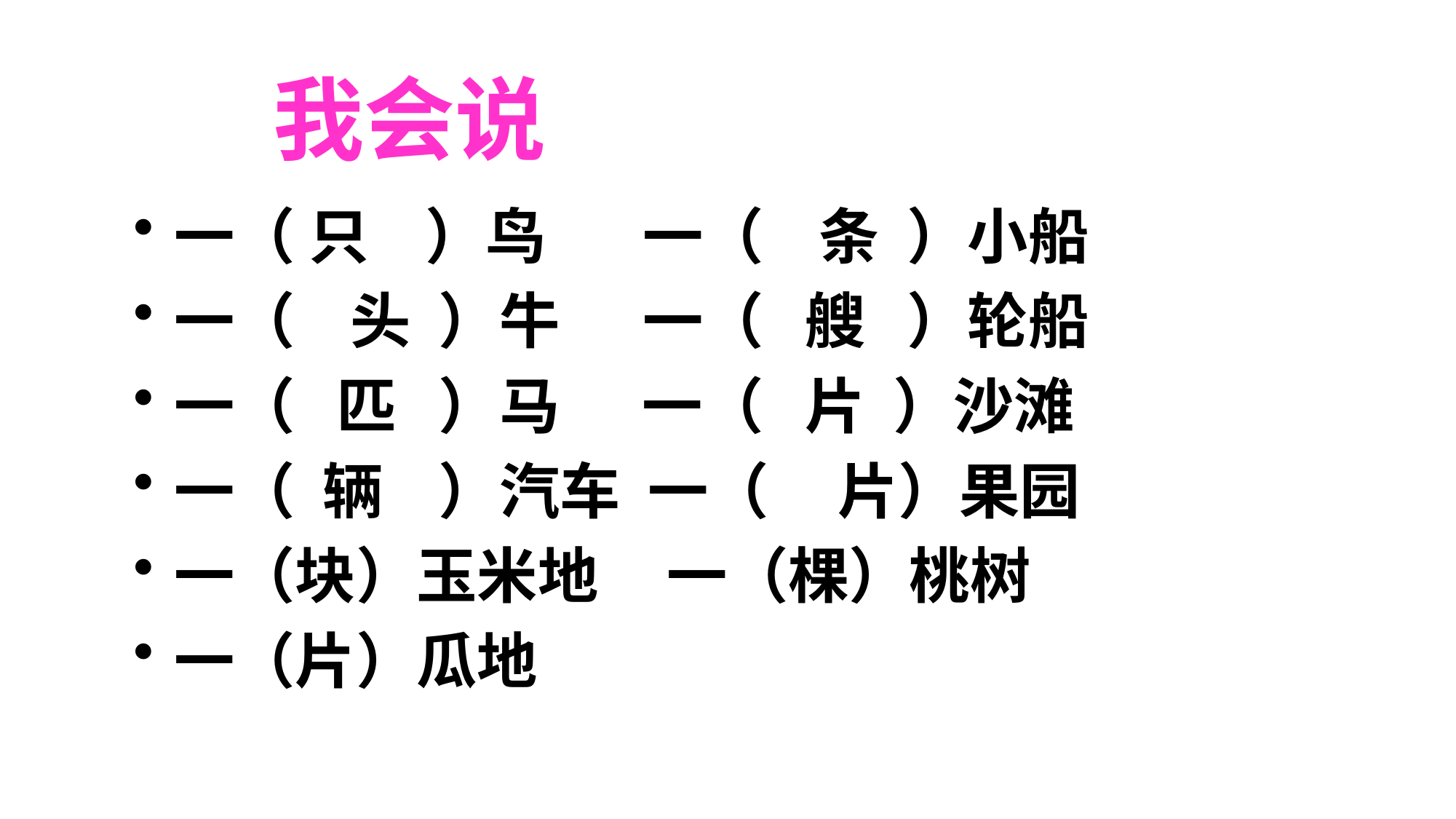

我会说
一（ 只    ）鸟       一（    条  ）小船
一（    头  ）牛      一（   艘   ）轮船
一（   匹   ）马      一（   片  ）沙滩
一（  辆    ）汽车  一（     片）果园
一（块）玉米地     一（棵）桃树
一（片）瓜地